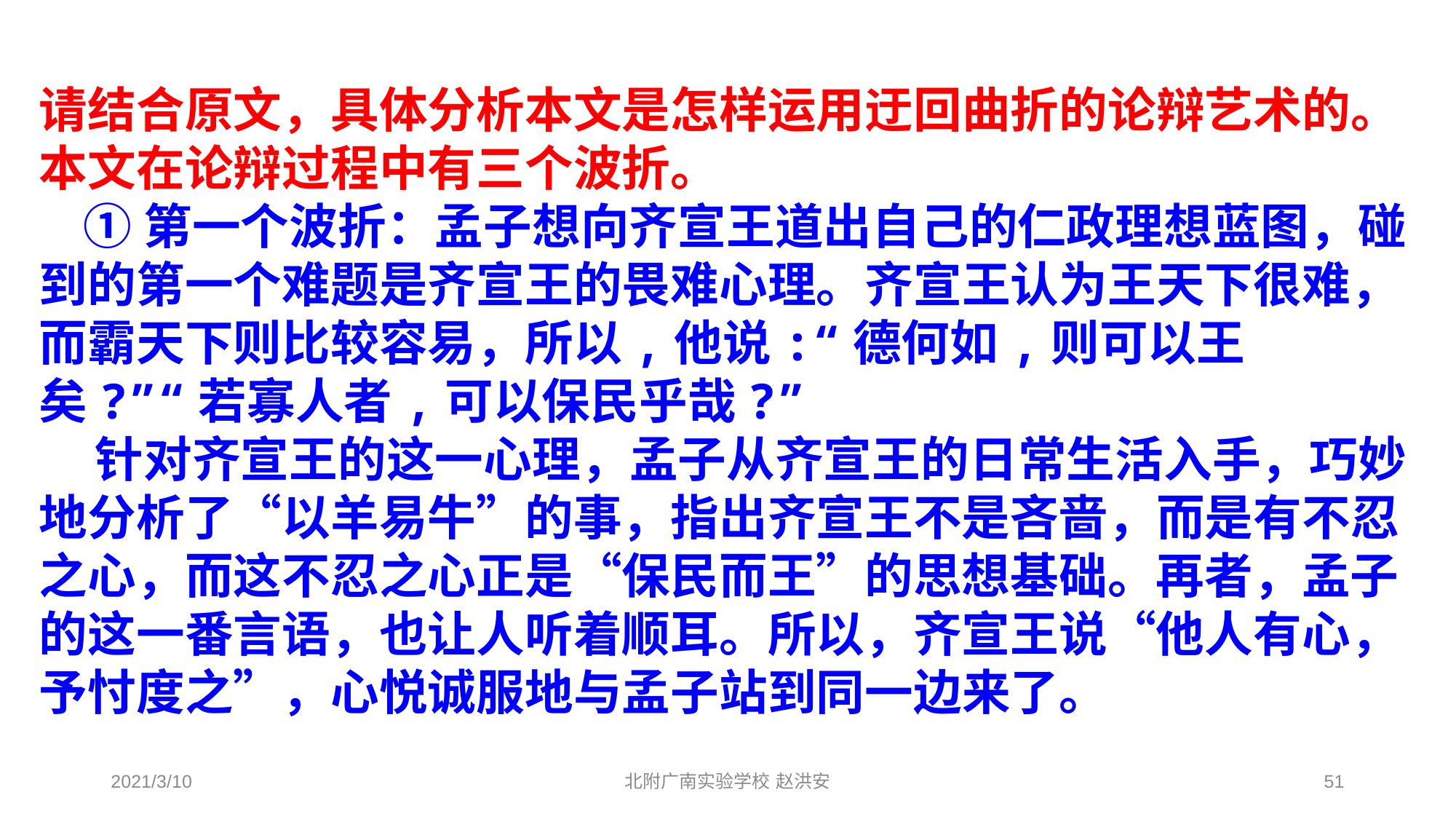

请结合原文，具体分析本文是怎样运用迂回曲折的论辩艺术的。
本文在论辩过程中有三个波折。
    ①第一个波折：孟子想向齐宣王道出自己的仁政理想蓝图，碰到的第一个难题是齐宣王的畏难心理。齐宣王认为王天下很难，而霸天下则比较容易，所以,他说:“德何如,则可以王矣?”“若寡人者,可以保民乎哉?”
    针对齐宣王的这一心理，孟子从齐宣王的日常生活入手，巧妙地分析了“以羊易牛”的事，指出齐宣王不是吝啬，而是有不忍之心，而这不忍之心正是“保民而王”的思想基础。再者，孟子的这一番言语，也让人听着顺耳。所以，齐宣王说“他人有心，予忖度之”，心悦诚服地与孟子站到同一边来了。
2021/3/10
北附广南实验学校 赵洪安
51